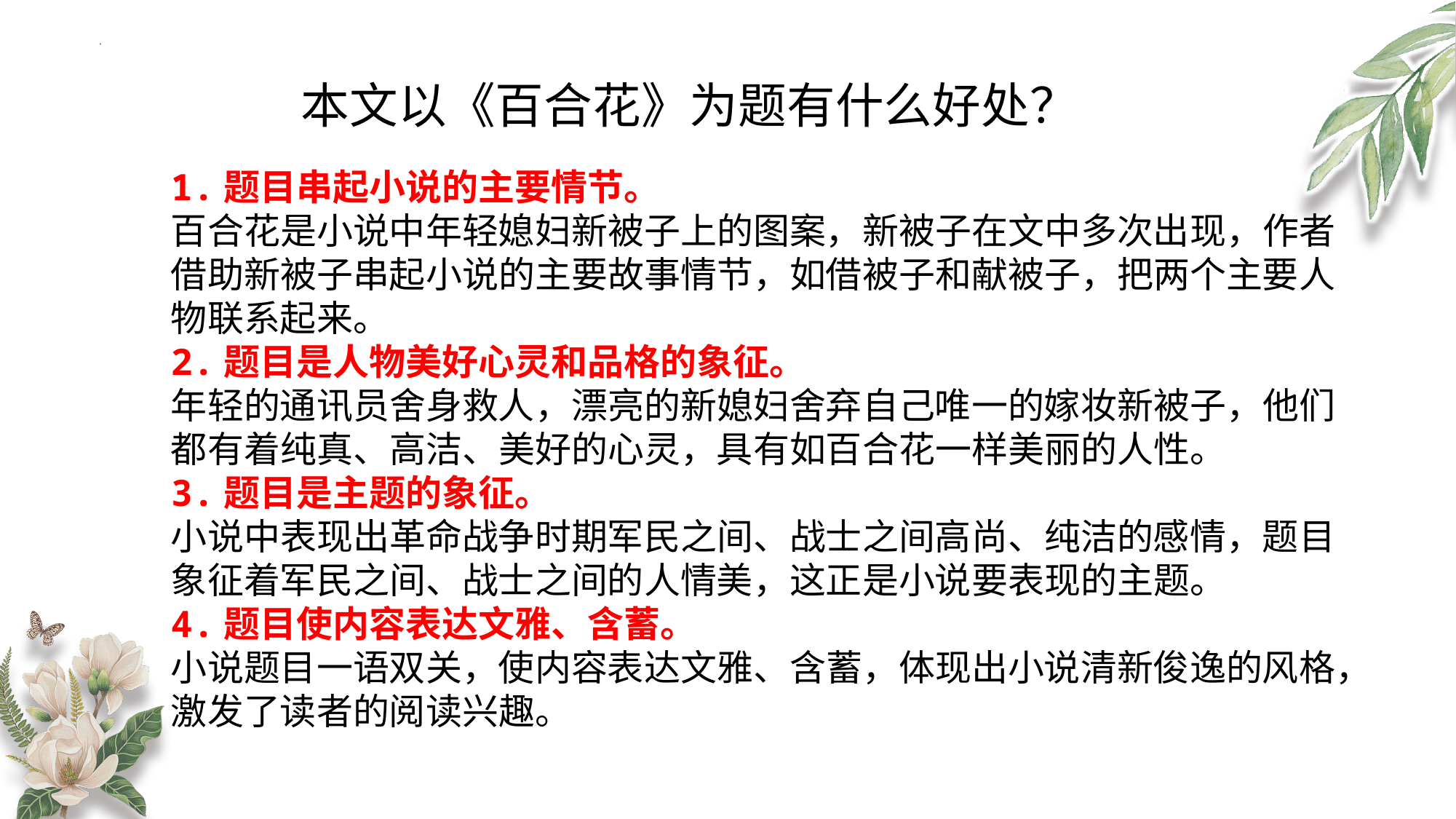

本文以《百合花》为题有什么好处？
1.题目串起小说的主要情节。
百合花是小说中年轻媳妇新被子上的图案，新被子在文中多次出现，作者借助新被子串起小说的主要故事情节，如借被子和献被子，把两个主要人物联系起来。
2.题目是人物美好心灵和品格的象征。
年轻的通讯员舍身救人，漂亮的新媳妇舍弃自己唯一的嫁妆新被子，他们都有着纯真、高洁、美好的心灵，具有如百合花一样美丽的人性。
3.题目是主题的象征。
小说中表现出革命战争时期军民之间、战士之间高尚、纯洁的感情，题目象征着军民之间、战士之间的人情美，这正是小说要表现的主题。
4.题目使内容表达文雅、含蓄。
小说题目一语双关，使内容表达文雅、含蓄，体现出小说清新俊逸的风格，激发了读者的阅读兴趣。